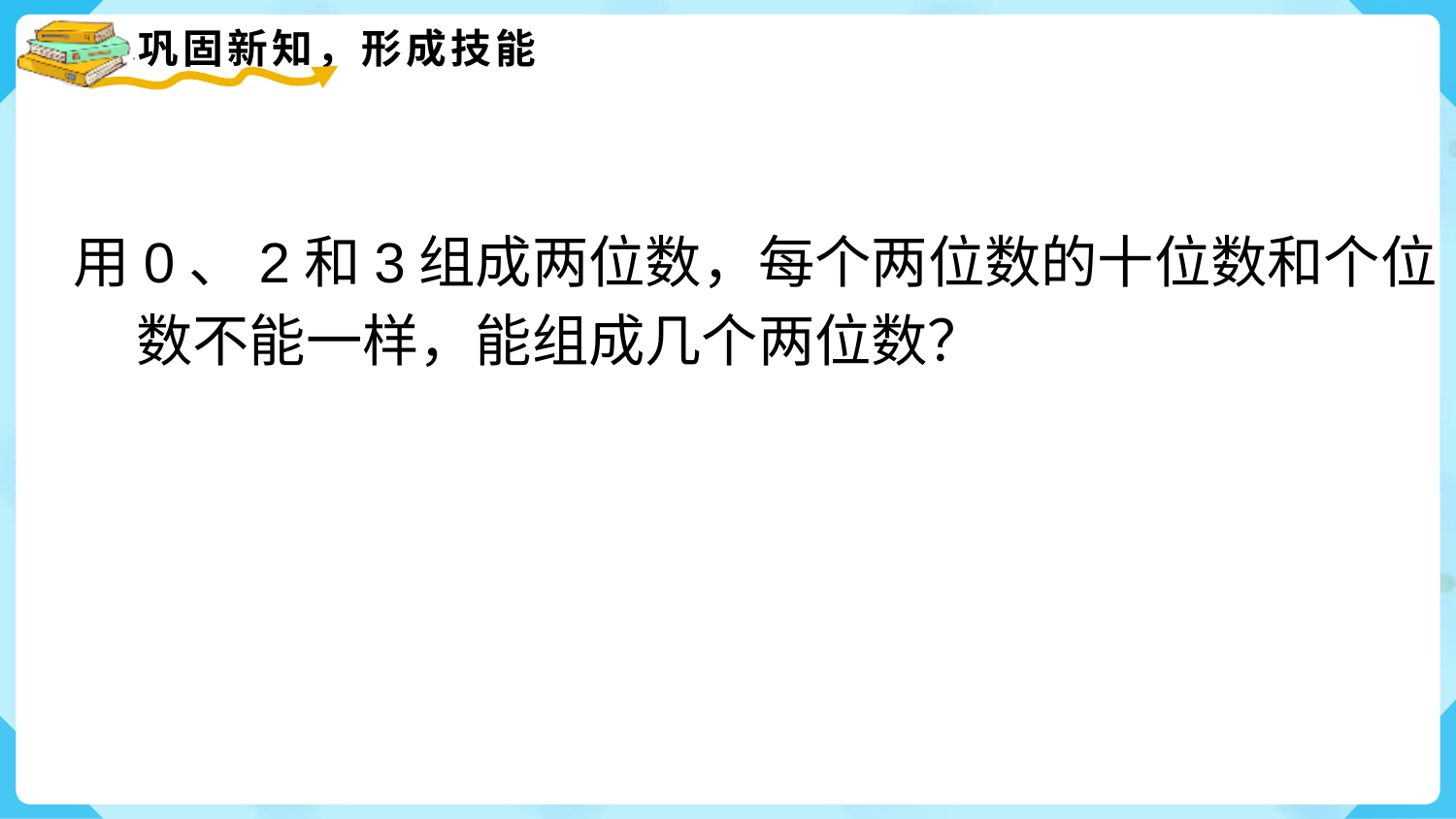

用0、2和3组成两位数，每个两位数的十位数和个位
数不能一样，能组成几个两位数？